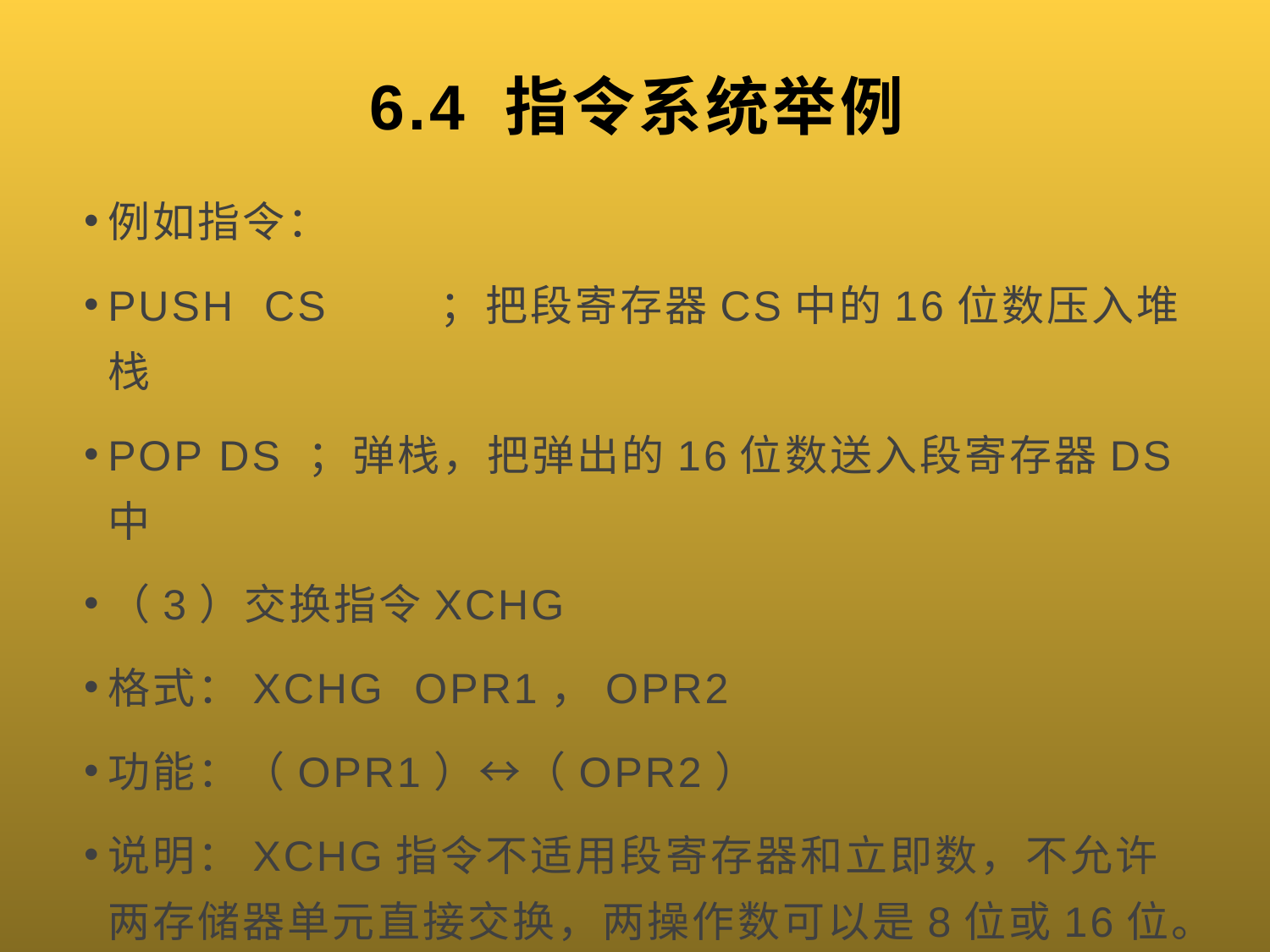

# 6.4 指令系统举例
例如指令：
PUSH  CS       ；把段寄存器CS中的16位数压入堆栈
POP DS ；弹栈，把弹出的16位数送入段寄存器DS中
（3）交换指令XCHG
格式：XCHG  OPR1，OPR2
功能：（OPR1）↔（OPR2）
说明：XCHG指令不适用段寄存器和立即数，不允许两存储器单元直接交换，两操作数可以是8位或16位。允许段跨越，不影响状态标志位。